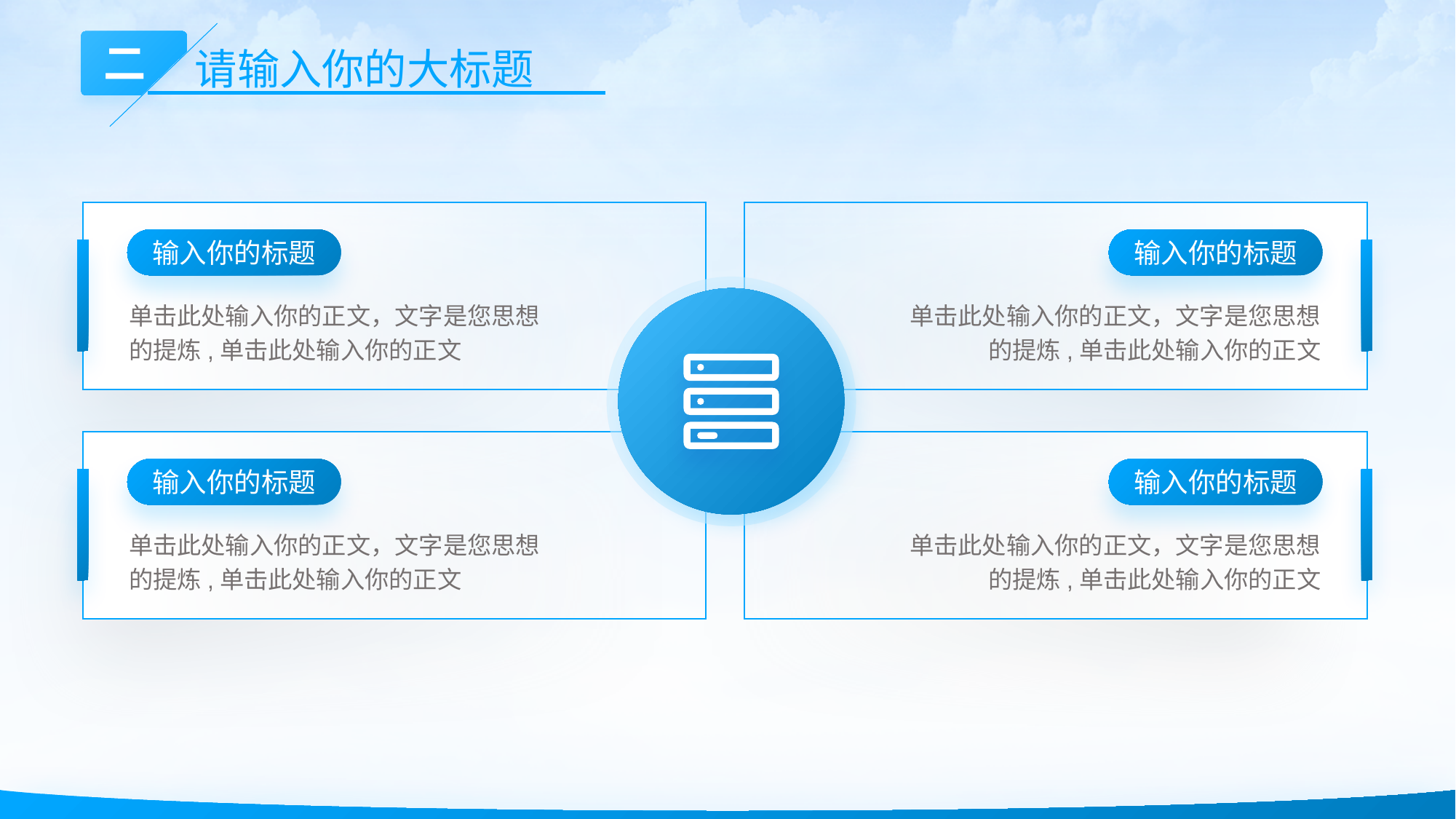

二
请输入你的大标题

输入你的标题

单击此处输入你的正文，文字是您思想的提炼,单击此处输入你的正文

输入你的标题

单击此处输入你的正文，文字是您思想的提炼,单击此处输入你的正文

输入你的标题

单击此处输入你的正文，文字是您思想的提炼,单击此处输入你的正文

输入你的标题

单击此处输入你的正文，文字是您思想的提炼,单击此处输入你的正文